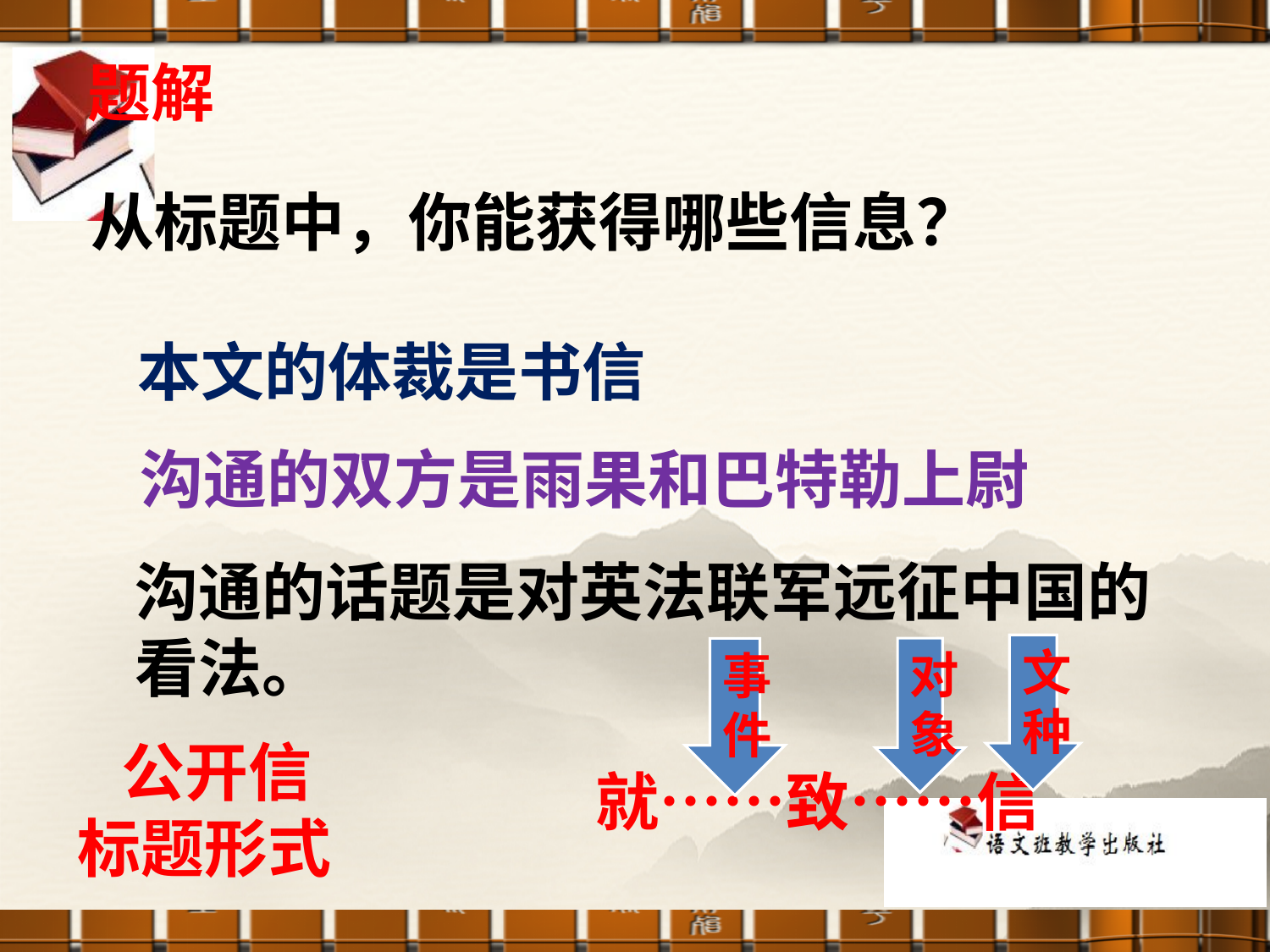

题解
从标题中，你能获得哪些信息？
本文的体裁是书信
沟通的双方是雨果和巴特勒上尉
沟通的话题是对英法联军远征中国的看法。
文种
对象
事件
  公开信
标题形式
就……致……信